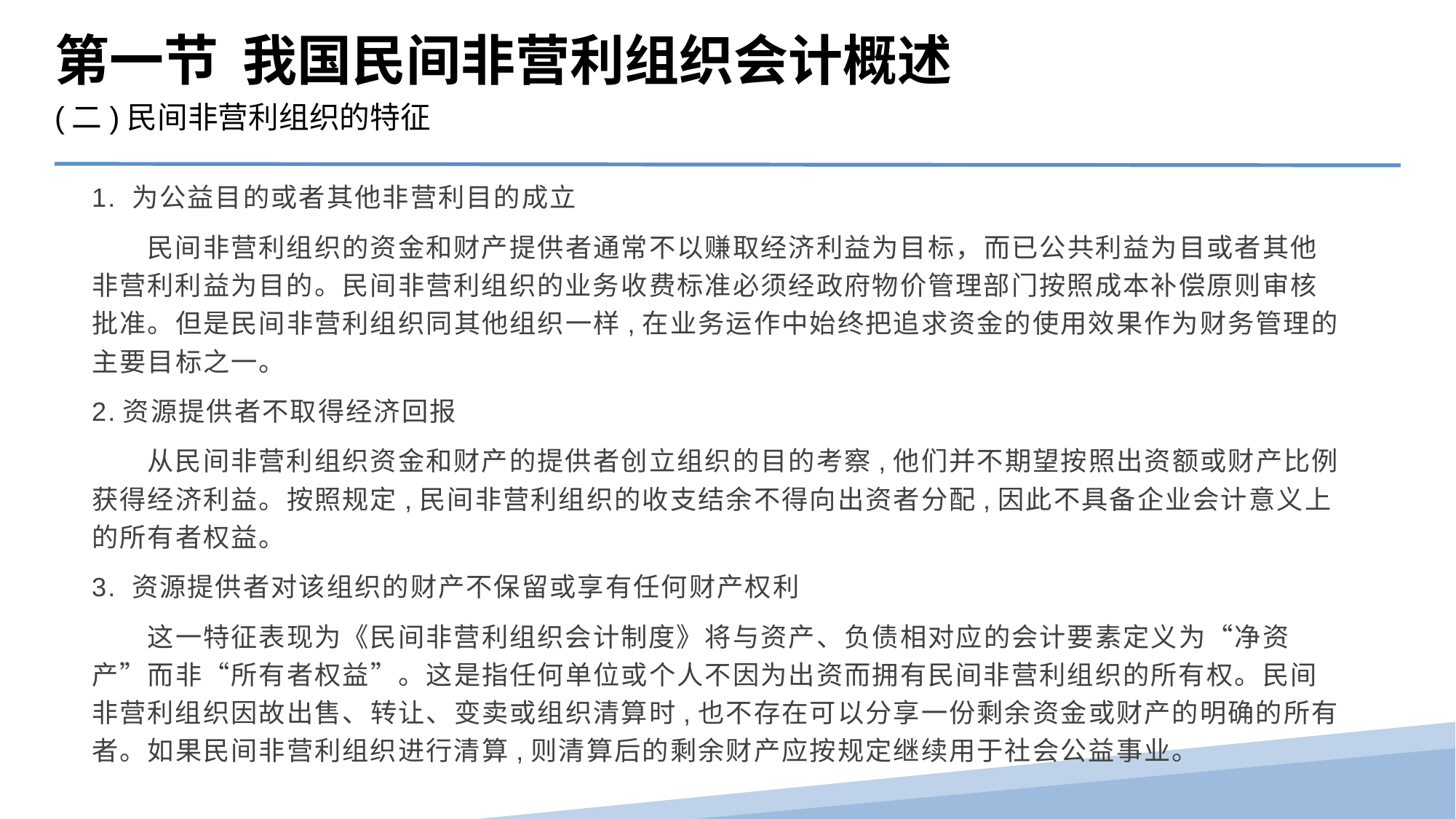

第一节  我国民间非营利组织会计概述
(二)民间非营利组织的特征
1. 为公益目的或者其他非营利目的成立
　　民间非营利组织的资金和财产提供者通常不以赚取经济利益为目标，而已公共利益为目或者其他非营利利益为目的。民间非营利组织的业务收费标准必须经政府物价管理部门按照成本补偿原则审核批准。但是民间非营利组织同其他组织一样,在业务运作中始终把追求资金的使用效果作为财务管理的主要目标之一。
2.资源提供者不取得经济回报
　　从民间非营利组织资金和财产的提供者创立组织的目的考察,他们并不期望按照出资额或财产比例获得经济利益。按照规定,民间非营利组织的收支结余不得向出资者分配,因此不具备企业会计意义上的所有者权益。
3. 资源提供者对该组织的财产不保留或享有任何财产权利
　　这一特征表现为《民间非营利组织会计制度》将与资产、负债相对应的会计要素定义为“净资产”而非“所有者权益”。这是指任何单位或个人不因为出资而拥有民间非营利组织的所有权。民间非营利组织因故出售、转让、变卖或组织清算时,也不存在可以分享一份剩余资金或财产的明确的所有者。如果民间非营利组织进行清算,则清算后的剩余财产应按规定继续用于社会公益事业。